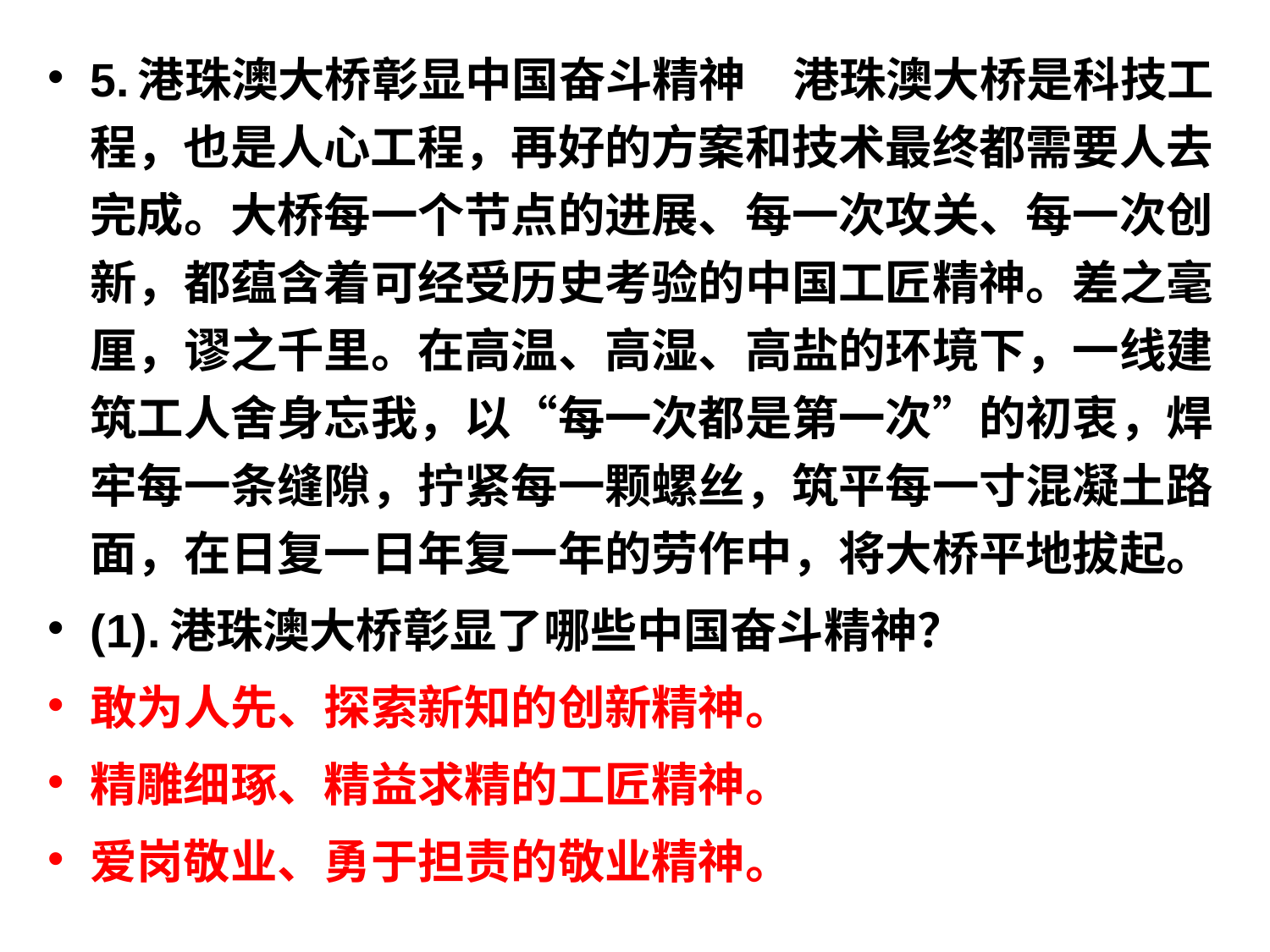

5.港珠澳大桥彰显中国奋斗精神　港珠澳大桥是科技工程，也是人心工程，再好的方案和技术最终都需要人去完成。大桥每一个节点的进展、每一次攻关、每一次创新，都蕴含着可经受历史考验的中国工匠精神。差之毫厘，谬之千里。在高温、高湿、高盐的环境下，一线建筑工人舍身忘我，以“每一次都是第一次”的初衷，焊牢每一条缝隙，拧紧每一颗螺丝，筑平每一寸混凝土路面，在日复一日年复一年的劳作中，将大桥平地拔起。
(1).港珠澳大桥彰显了哪些中国奋斗精神？
敢为人先、探索新知的创新精神。
精雕细琢、精益求精的工匠精神。
爱岗敬业、勇于担责的敬业精神。